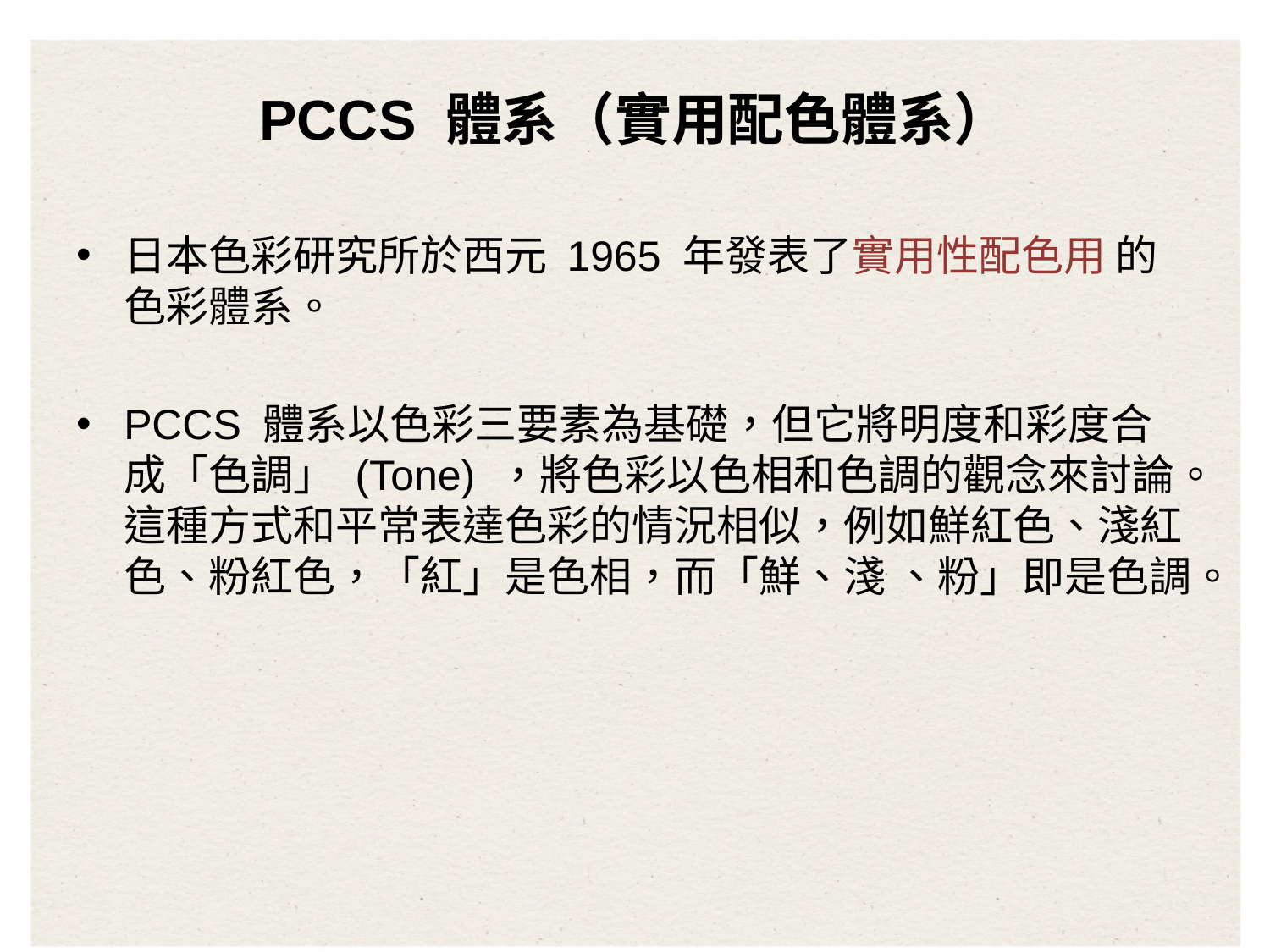

# PCCS 體系（實用配色體系）
日本色彩研究所於西元 1965 年發表了實用性配色用 的色彩體系。

PCCS 體系以色彩三要素為基礎，但它將明度和彩度合成「色調」 (Tone) ，將色彩以色相和色調的觀念來討論。這種方式和平常表達色彩的情況相似，例如鮮紅色、淺紅色、粉紅色，「紅」是色相，而「鮮、淺 、粉」即是色調。